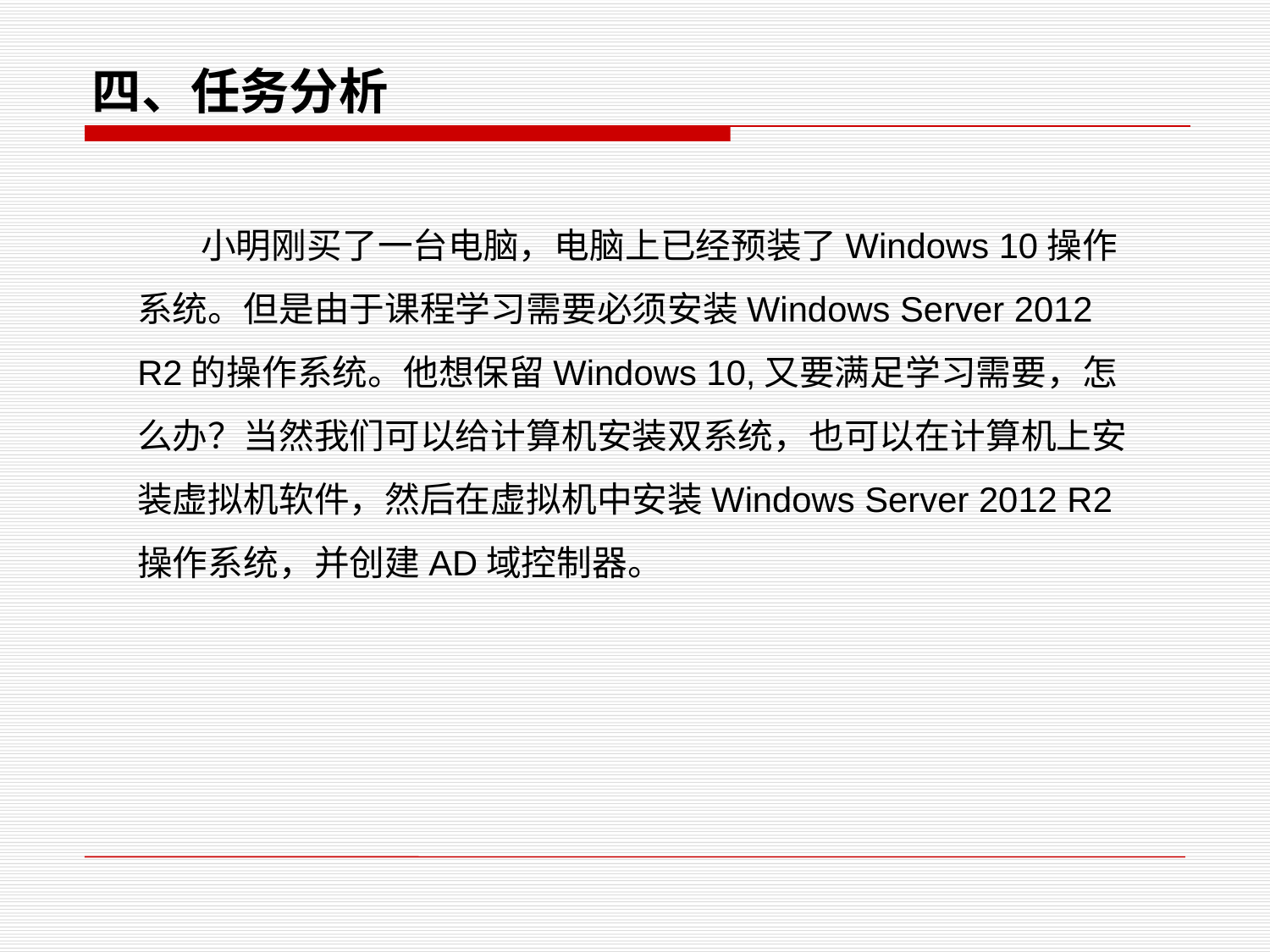

四、任务分析
小明刚买了一台电脑，电脑上已经预装了Windows 10操作系统。但是由于课程学习需要必须安装Windows Server 2012 R2的操作系统。他想保留Windows 10,又要满足学习需要，怎么办？当然我们可以给计算机安装双系统，也可以在计算机上安装虚拟机软件，然后在虚拟机中安装Windows Server 2012 R2操作系统，并创建AD域控制器。

17